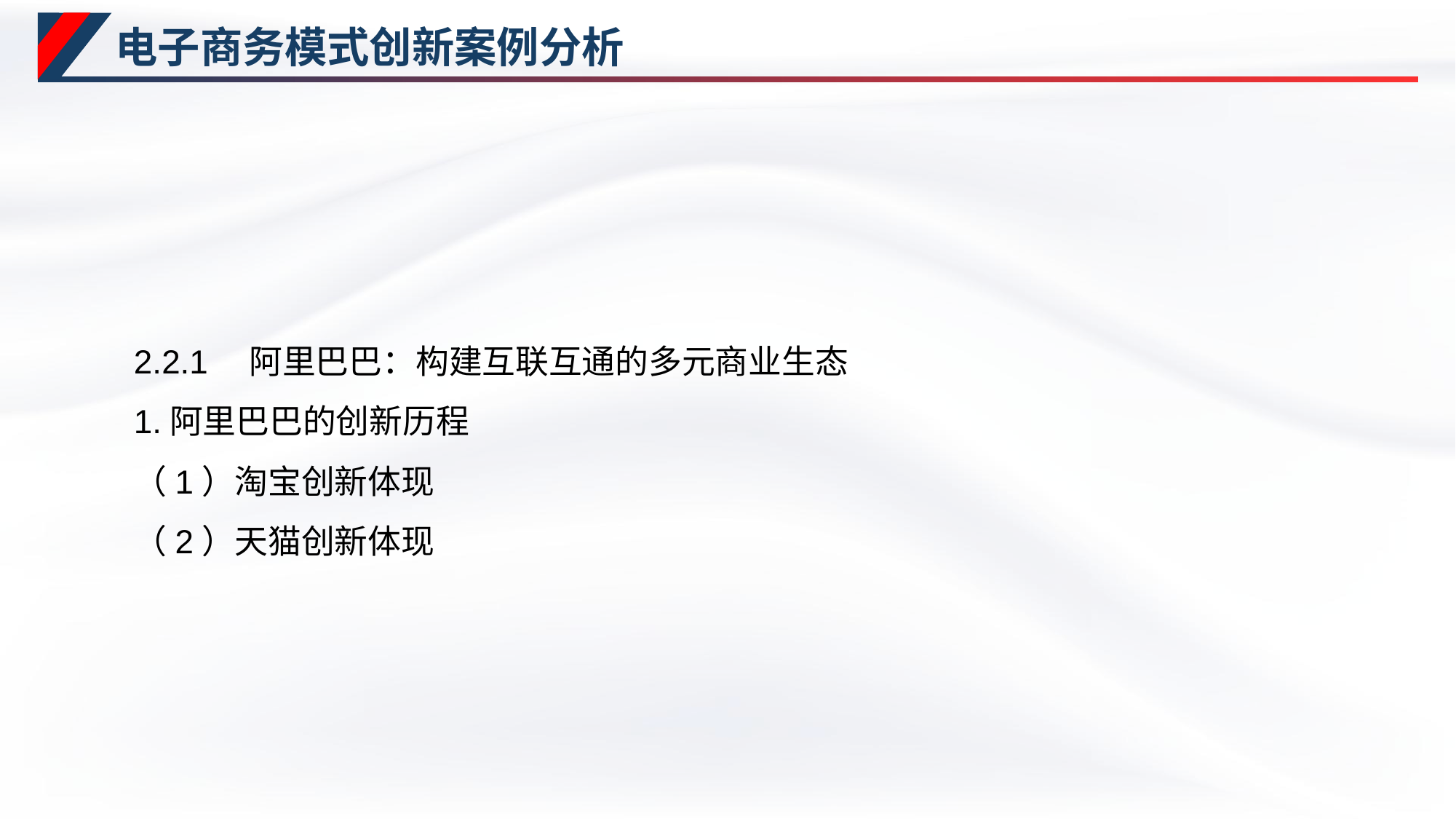

# 电子商务模式创新案例分析
2.2.1　阿里巴巴：构建互联互通的多元商业生态
1.阿里巴巴的创新历程
（1）淘宝创新体现
（2）天猫创新体现